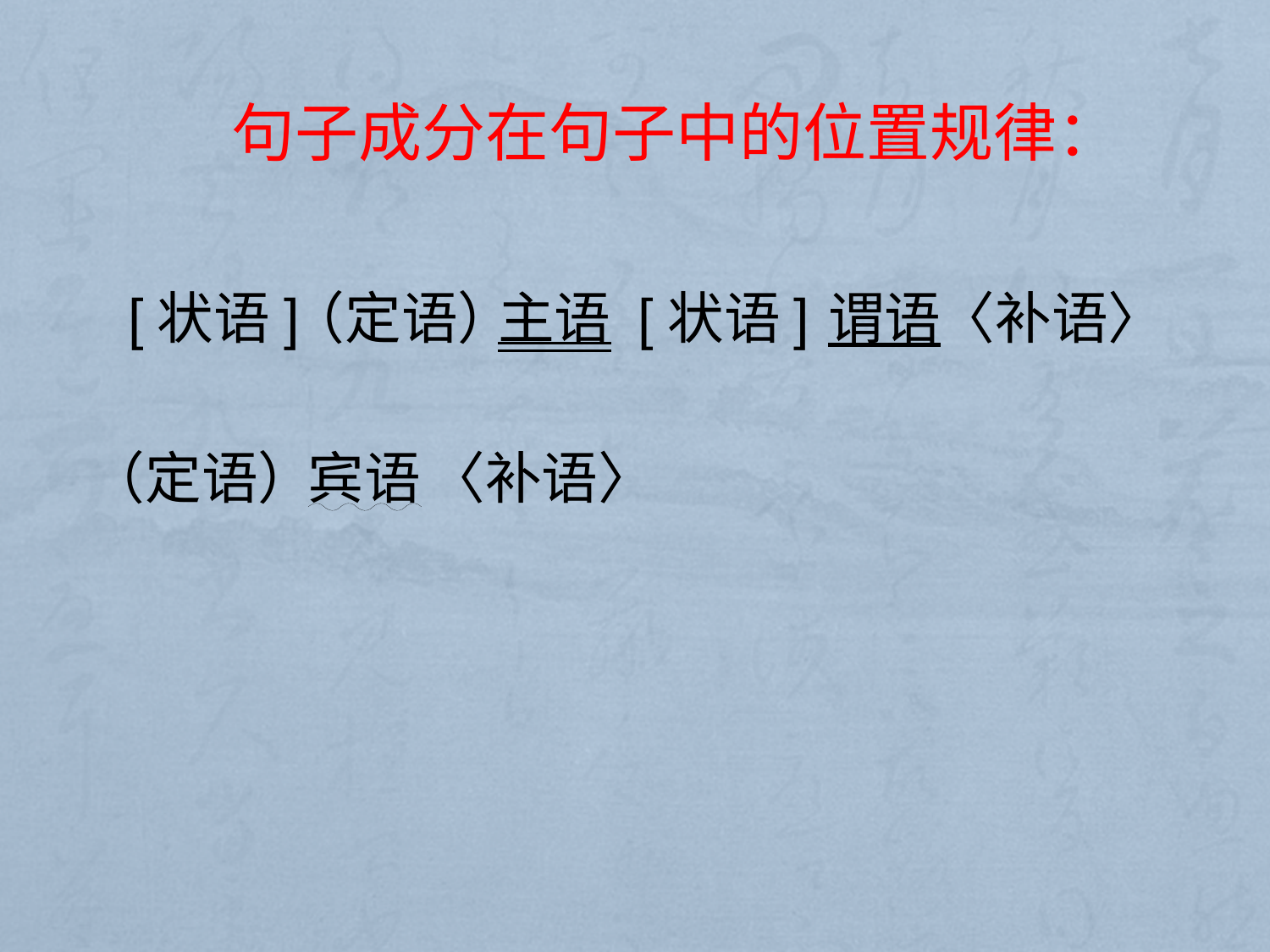

句子成分在句子中的位置规律：
[状语]
（定语）
主语
[状语]
谓语
〈补语〉
（定语）
宾语
〈补语〉